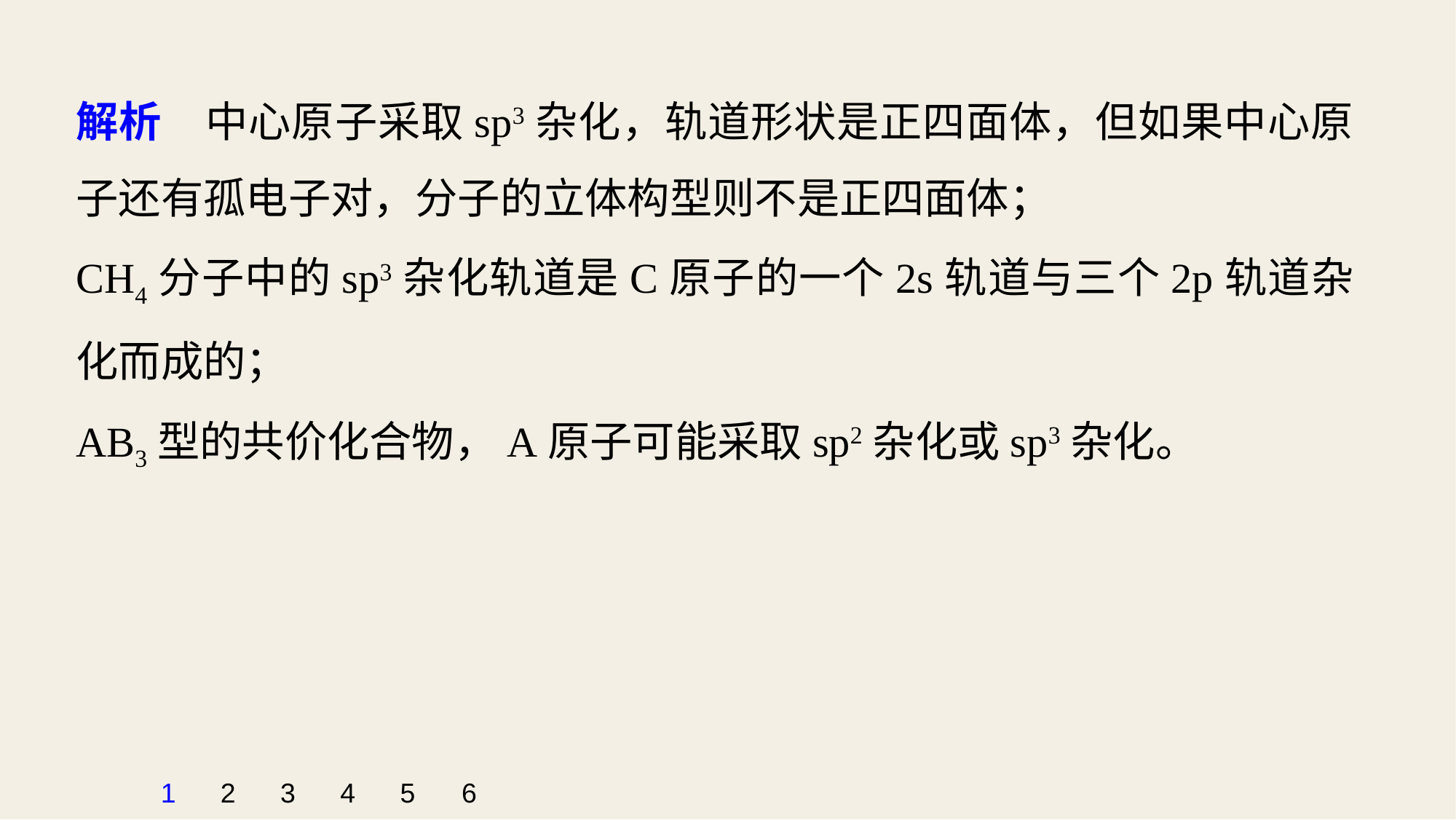

解析　中心原子采取sp3杂化，轨道形状是正四面体，但如果中心原子还有孤电子对，分子的立体构型则不是正四面体；
CH4分子中的sp3杂化轨道是C原子的一个2s轨道与三个2p轨道杂化而成的；
AB3型的共价化合物，A原子可能采取sp2杂化或sp3杂化。
1
2
3
4
5
6